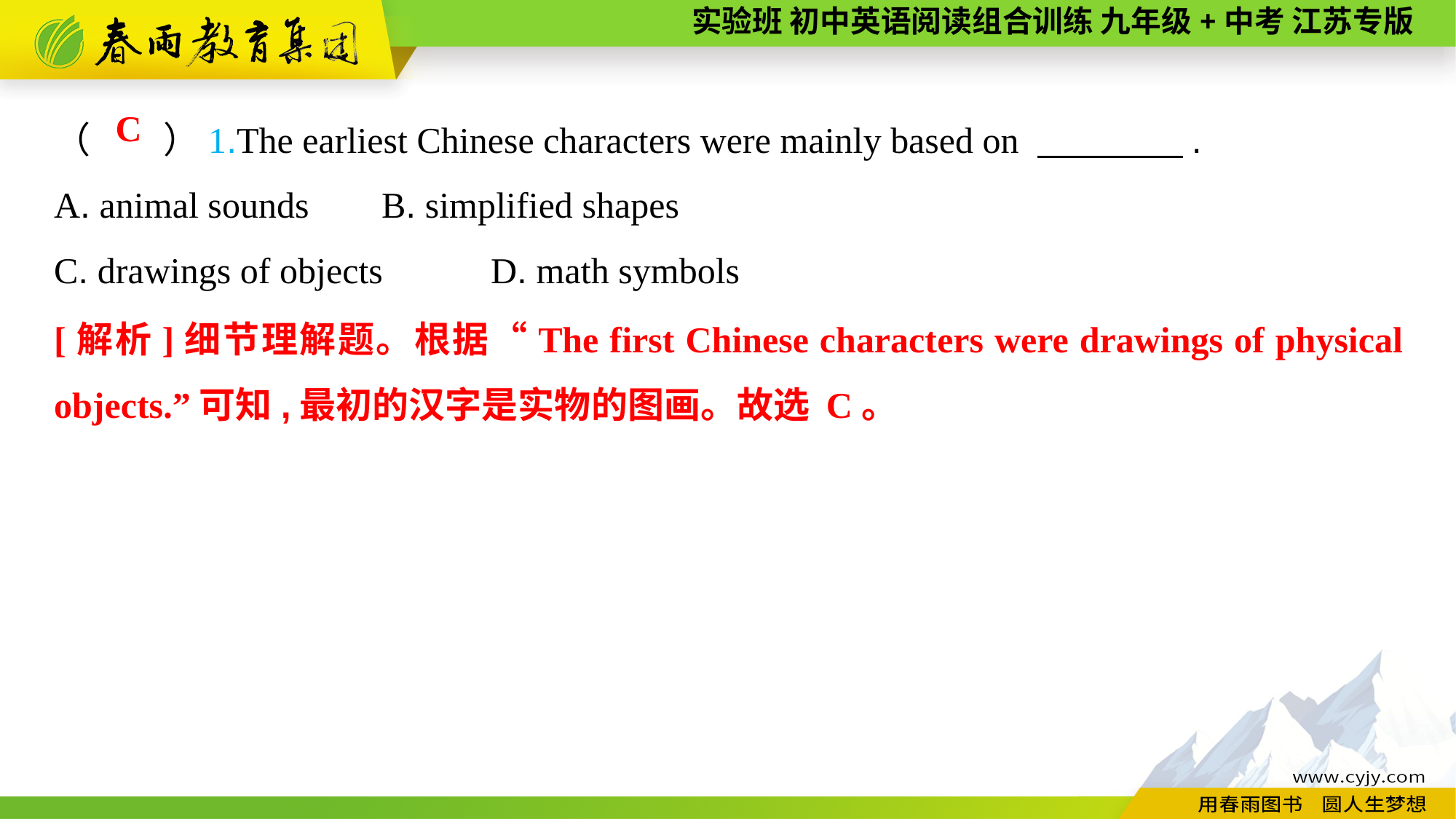

（　　）1.The earliest Chinese characters were mainly based on 　　　　.
A. animal sounds	B. simplified shapes
C. drawings of objects	D. math symbols
C
[解析]细节理解题。根据“The first Chinese characters were drawings of physical objects.”可知,最初的汉字是实物的图画。故选 C。